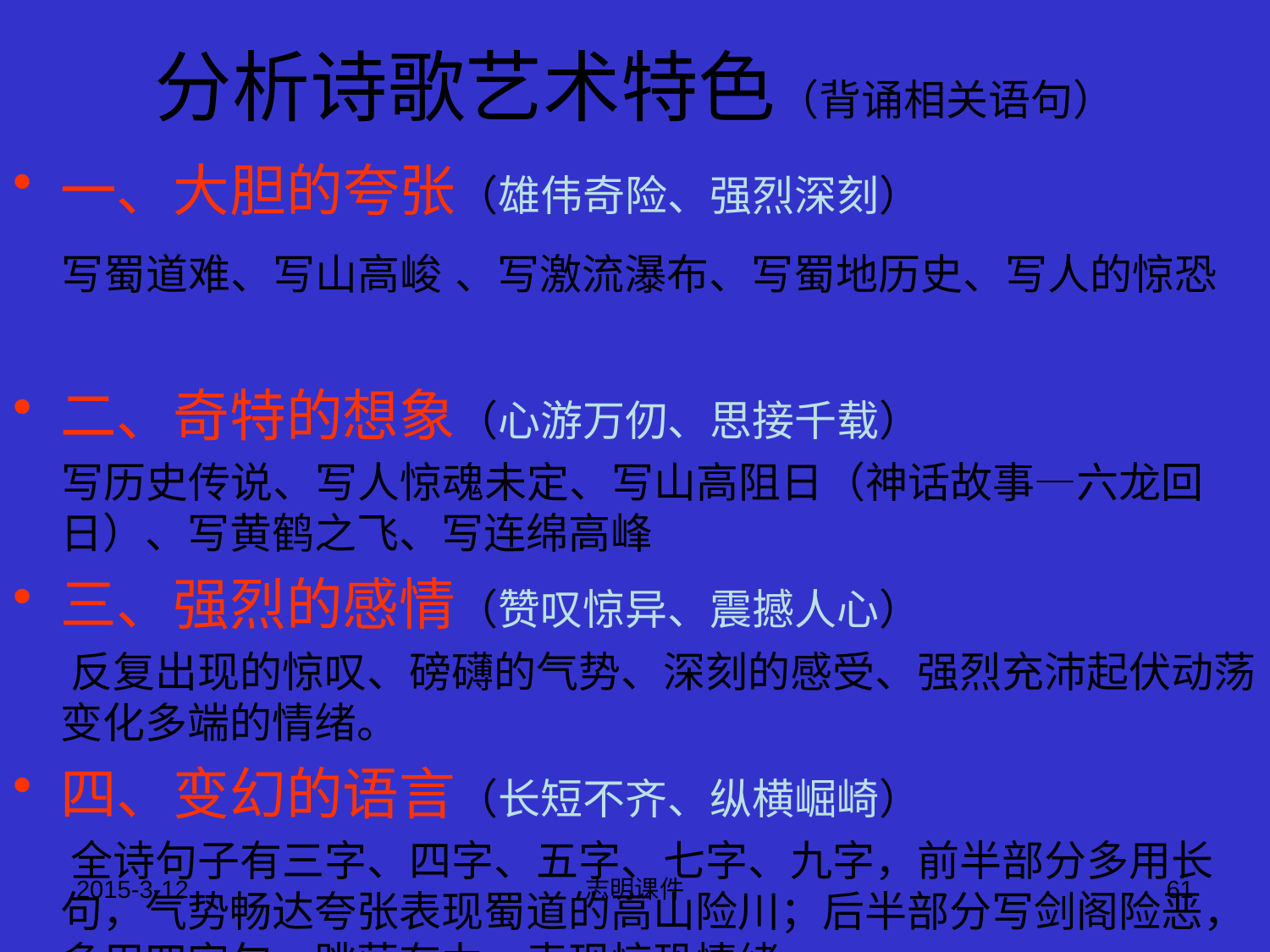

# 分析诗歌艺术特色（背诵相关语句）
一、大胆的夸张（雄伟奇险、强烈深刻）
    写蜀道难、写山高峻 、写激流瀑布、写蜀地历史、写人的惊恐
二、奇特的想象（心游万仞、思接千载）
    写历史传说、写人惊魂未定、写山高阻日（神话故事—六龙回日）、写黄鹤之飞、写连绵高峰
三、强烈的感情（赞叹惊异、震撼人心）
     反复出现的惊叹、磅礴的气势、深刻的感受、强烈充沛起伏动荡变化多端的情绪。
四、变幻的语言（长短不齐、纵横崛崎）
     全诗句子有三字、四字、五字、七字、九字，前半部分多用长句，气势畅达夸张表现蜀道的高山险川；后半部分写剑阁险恶，多用四字句，跳荡有力，表现惊恐情绪。
2015-3-12
志明课件
61